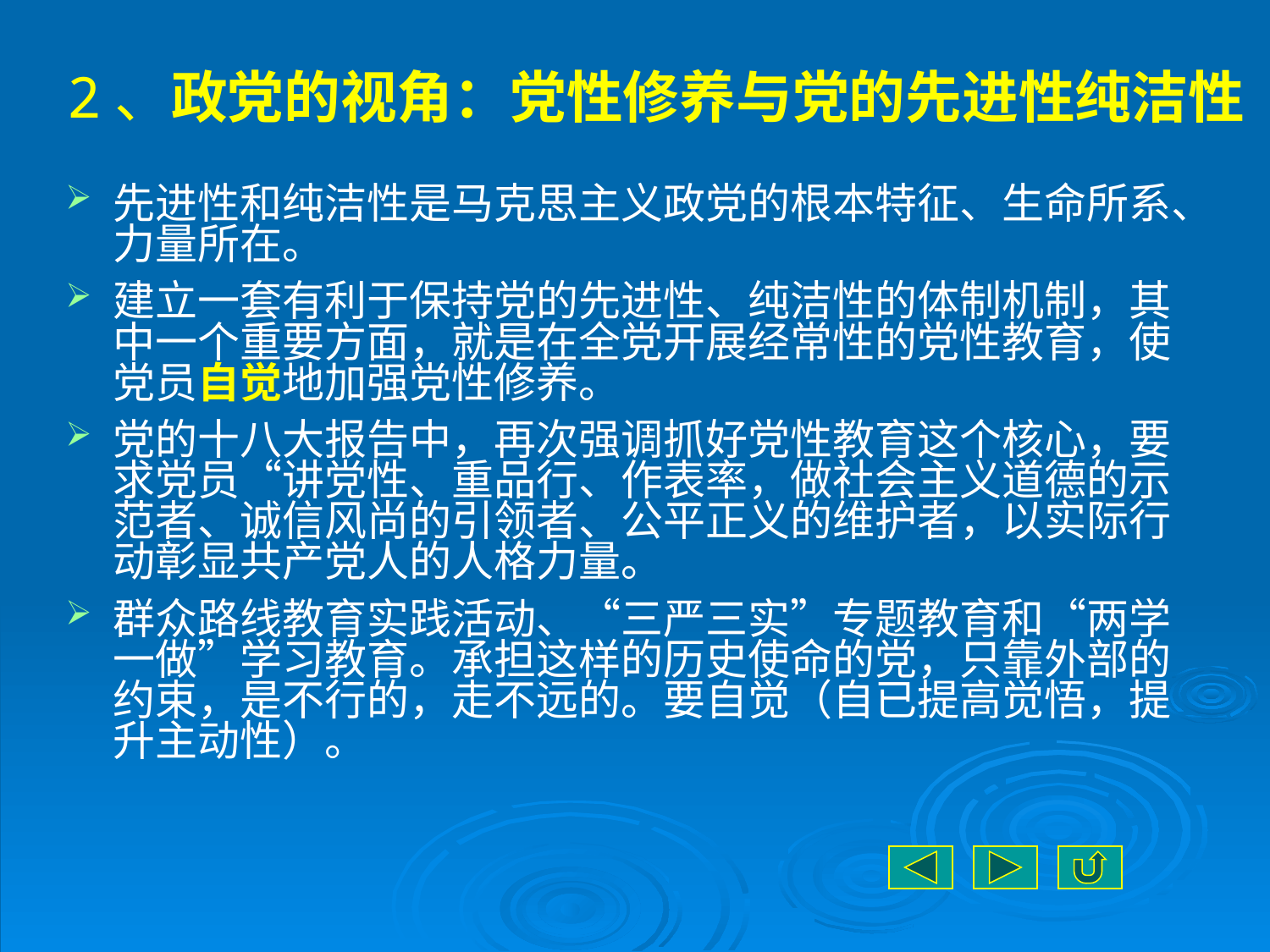

# 2、政党的视角：党性修养与党的先进性纯洁性
先进性和纯洁性是马克思主义政党的根本特征、生命所系、力量所在。
建立一套有利于保持党的先进性、纯洁性的体制机制，其中一个重要方面，就是在全党开展经常性的党性教育，使党员自觉地加强党性修养。
党的十八大报告中，再次强调抓好党性教育这个核心，要求党员“讲党性、重品行、作表率，做社会主义道德的示范者、诚信风尚的引领者、公平正义的维护者，以实际行动彰显共产党人的人格力量。
群众路线教育实践活动、“三严三实”专题教育和“两学一做”学习教育。承担这样的历史使命的党，只靠外部的约束，是不行的，走不远的。要自觉（自已提高觉悟，提升主动性）。